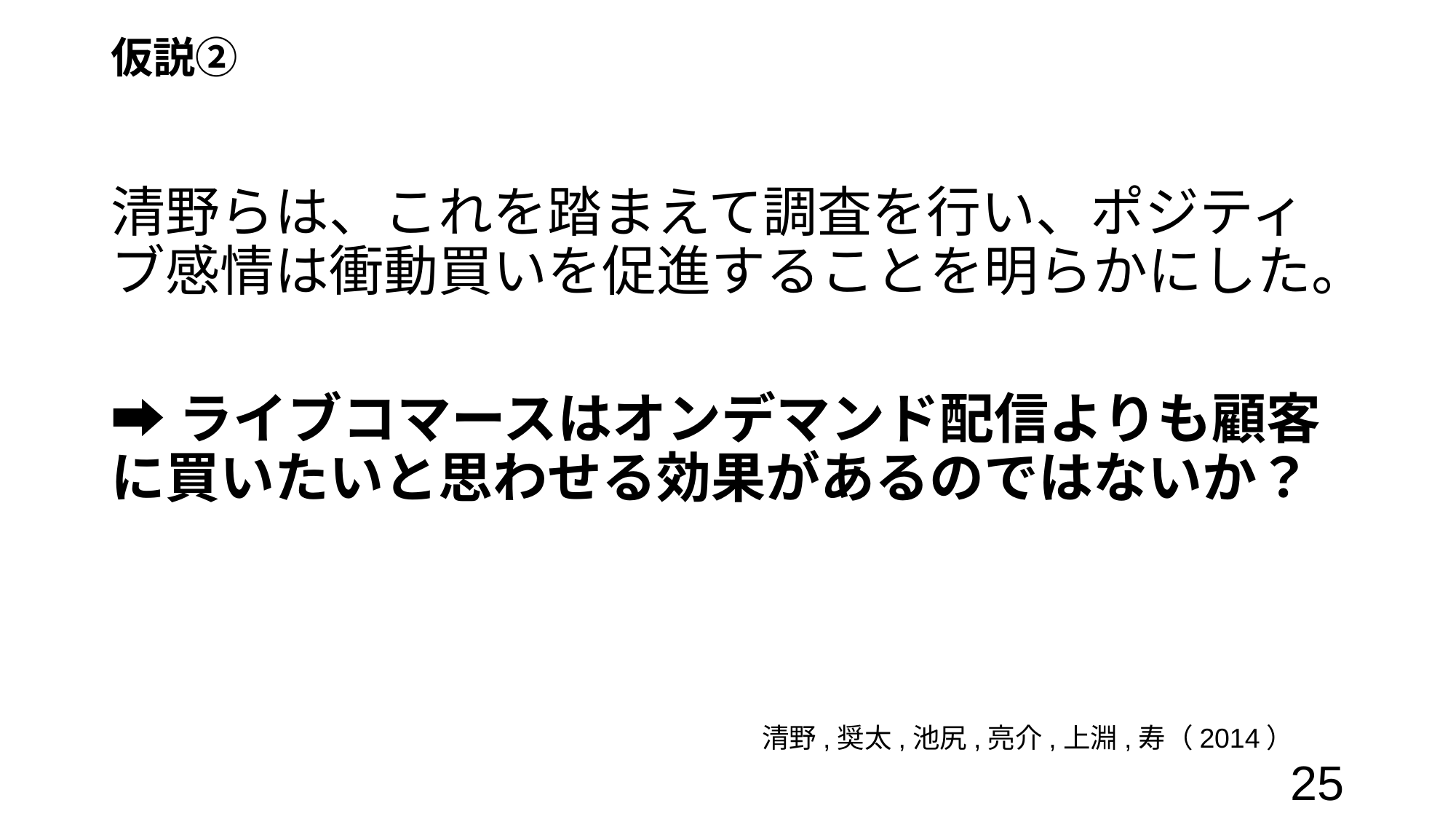

仮説②
清野らは、これを踏まえて調査を行い、ポジティブ感情は衝動買いを促進することを明らかにした。

➡ライブコマースはオンデマンド配信よりも顧客に買いたいと思わせる効果があるのではないか？
清野,奨太,池尻,亮介,上淵,寿（2014）
25